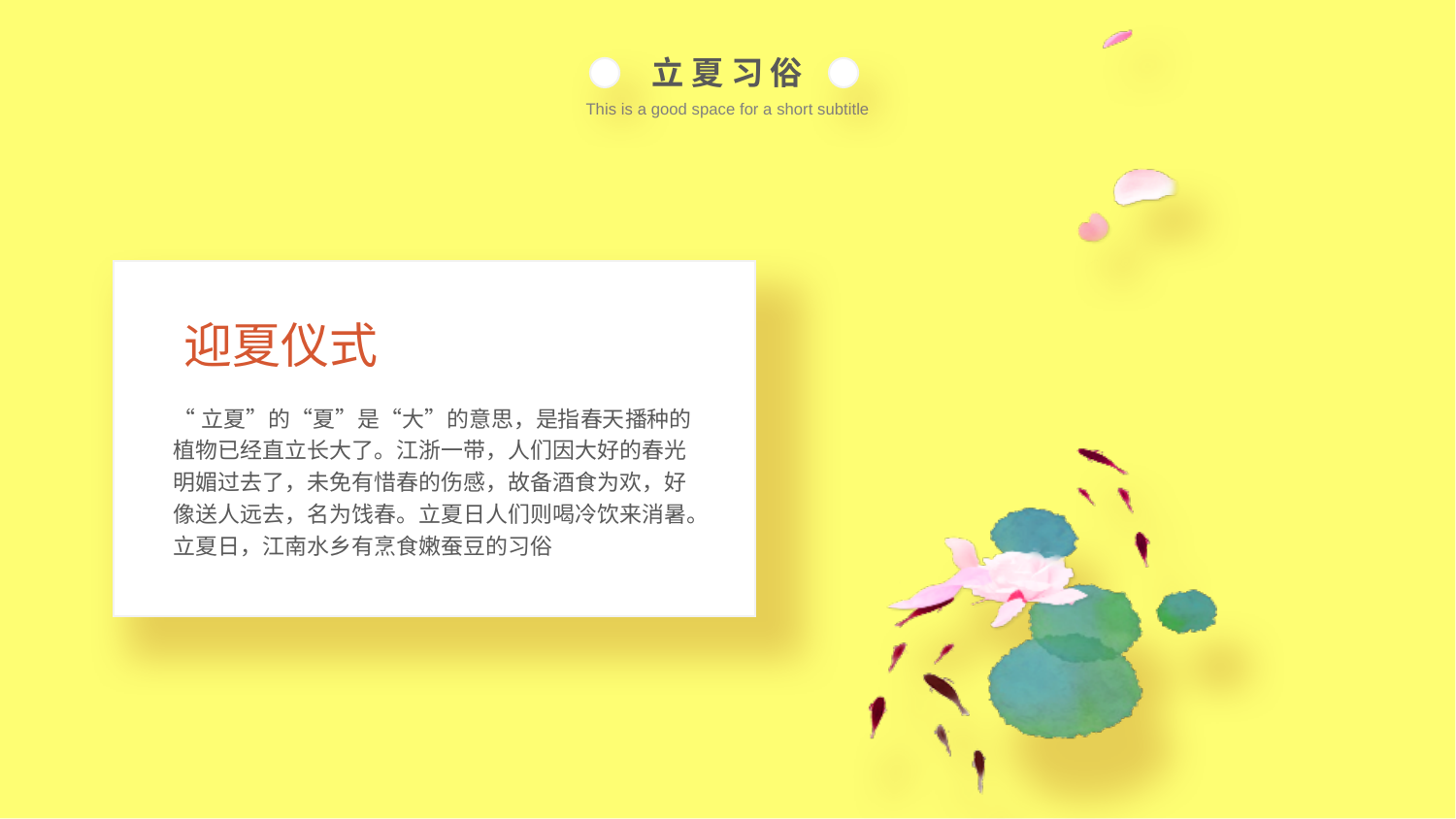

立 夏 习 俗

This is a good space for a short subtitle

迎夏仪式
“立夏”的“夏”是“大”的意思，是指春天播种的植物已经直立长大了。江浙一带，人们因大好的春光明媚过去了，未免有惜春的伤感，故备酒食为欢，好像送人远去，名为饯春。立夏日人们则喝冷饮来消暑。立夏日，江南水乡有烹食嫩蚕豆的习俗